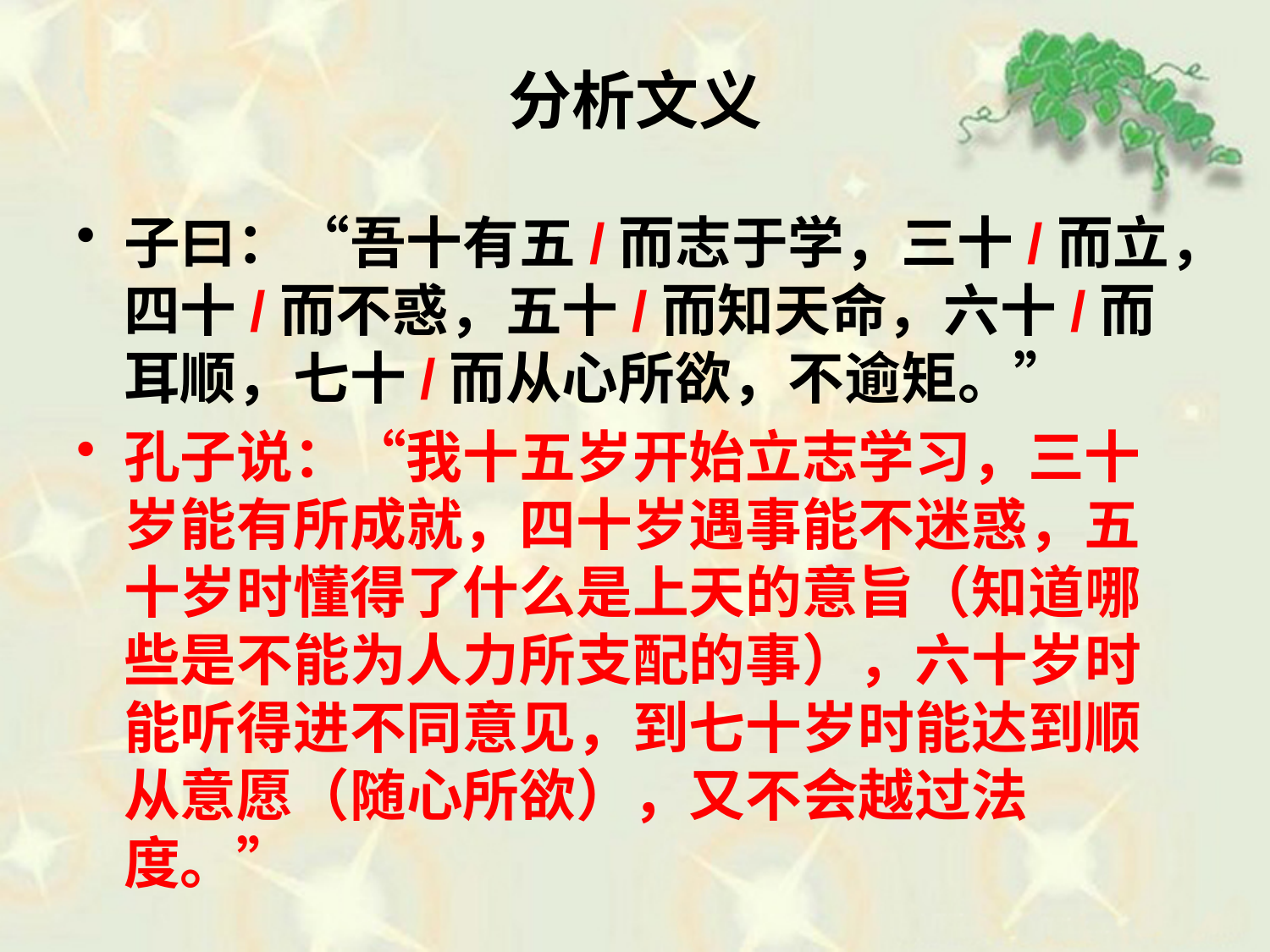

# 分析文义
子曰：“吾十有五/而志于学，三十/而立，四十/而不惑，五十/而知天命，六十/而耳顺，七十/而从心所欲，不逾矩。”
孔子说：“我十五岁开始立志学习，三十岁能有所成就，四十岁遇事能不迷惑，五十岁时懂得了什么是上天的意旨（知道哪些是不能为人力所支配的事），六十岁时能听得进不同意见，到七十岁时能达到顺从意愿（随心所欲），又不会越过法度。”